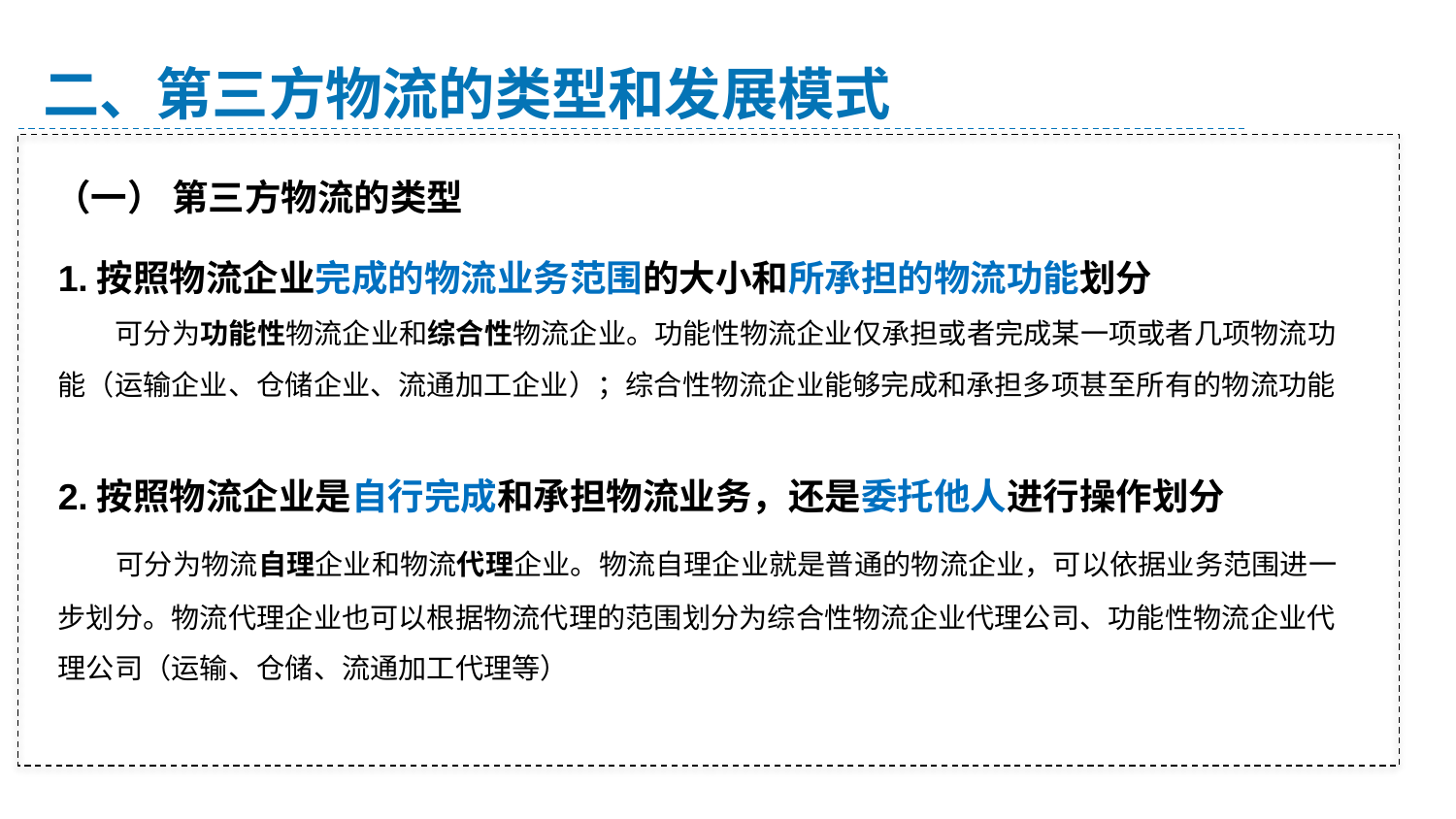

二、第三方物流的类型和发展模式

（一） 第三方物流的类型
1.按照物流企业完成的物流业务范围的大小和所承担的物流功能划分
        可分为功能性物流企业和综合性物流企业。功能性物流企业仅承担或者完成某一项或者几项物流功能（运输企业、仓储企业、流通加工企业）；综合性物流企业能够完成和承担多项甚至所有的物流功能

2.按照物流企业是自行完成和承担物流业务，还是委托他人进行操作划分
      可分为物流自理企业和物流代理企业。物流自理企业就是普通的物流企业，可以依据业务范围进一步划分。物流代理企业也可以根据物流代理的范围划分为综合性物流企业代理公司、功能性物流企业代理公司（运输、仓储、流通加工代理等）